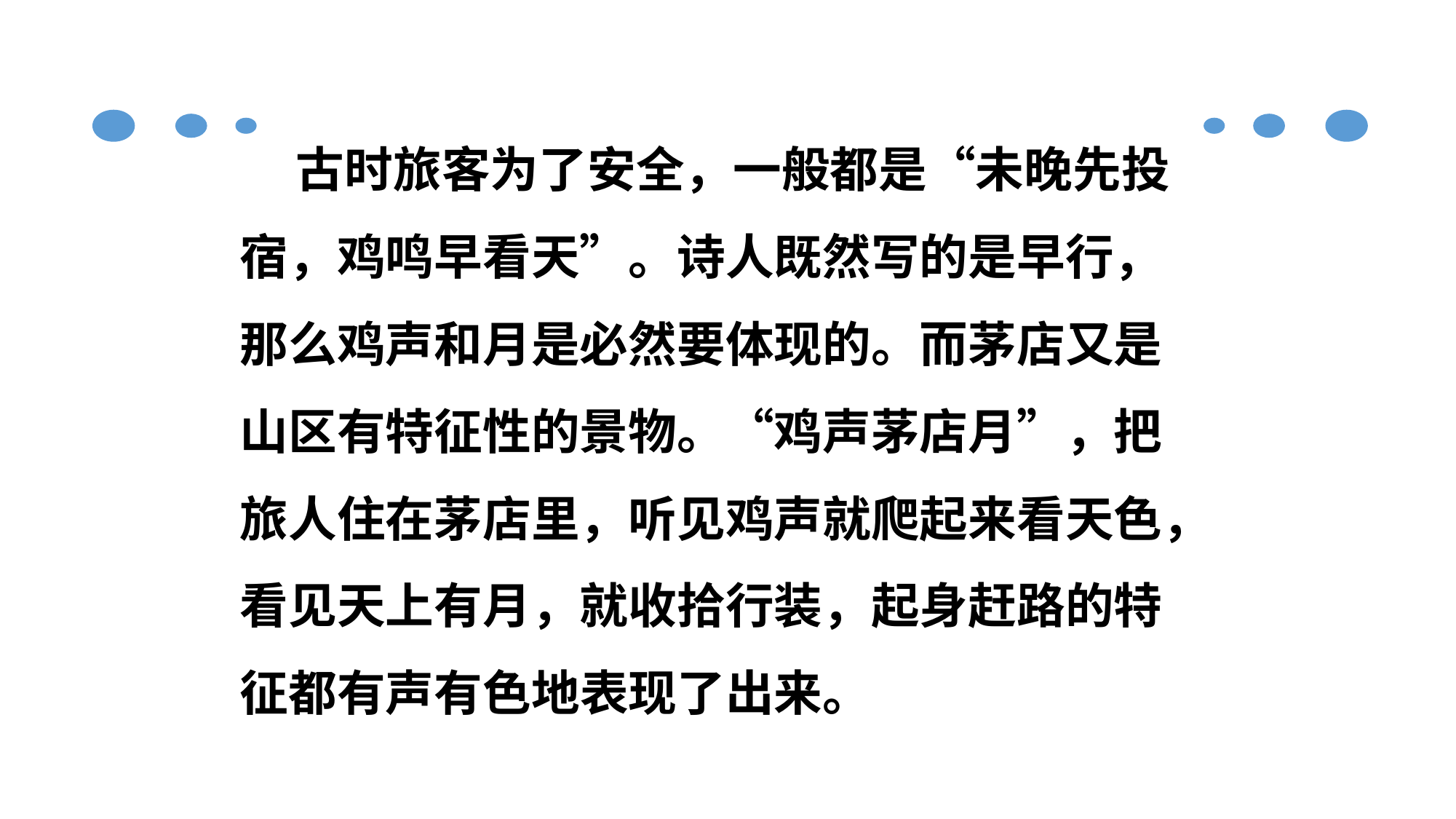

古时旅客为了安全，一般都是“未晚先投宿，鸡鸣早看天”。诗人既然写的是早行，那么鸡声和月是必然要体现的。而茅店又是山区有特征性的景物。“鸡声茅店月”，把旅人住在茅店里，听见鸡声就爬起来看天色，看见天上有月，就收拾行装，起身赶路的特征都有声有色地表现了出来。